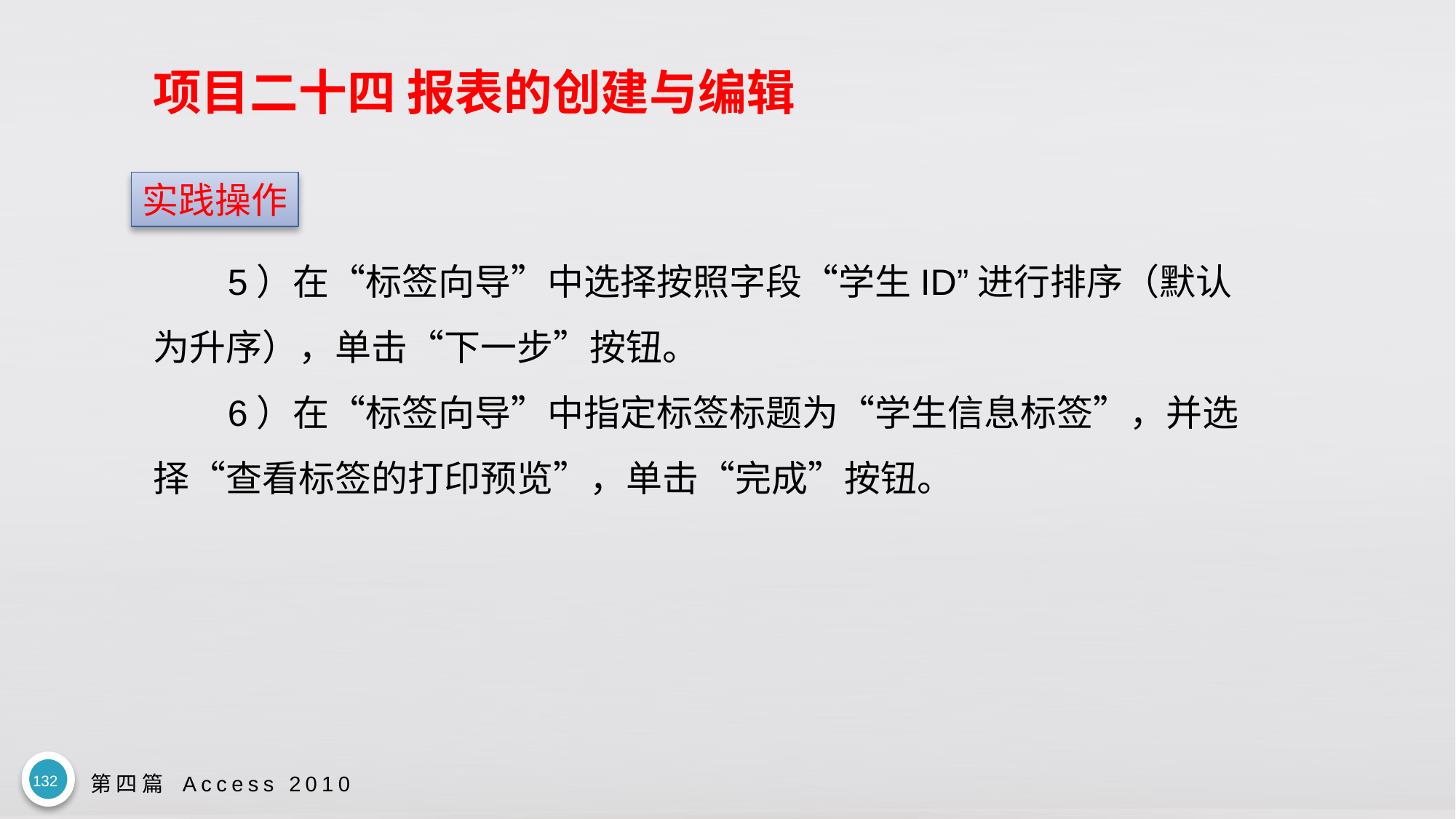

# 项目二十四 报表的创建与编辑
实践操作
5）在“标签向导”中选择按照字段“学生ID”进行排序（默认为升序），单击“下一步”按钮。
6）在“标签向导”中指定标签标题为“学生信息标签”，并选择“查看标签的打印预览”，单击“完成”按钮。
132